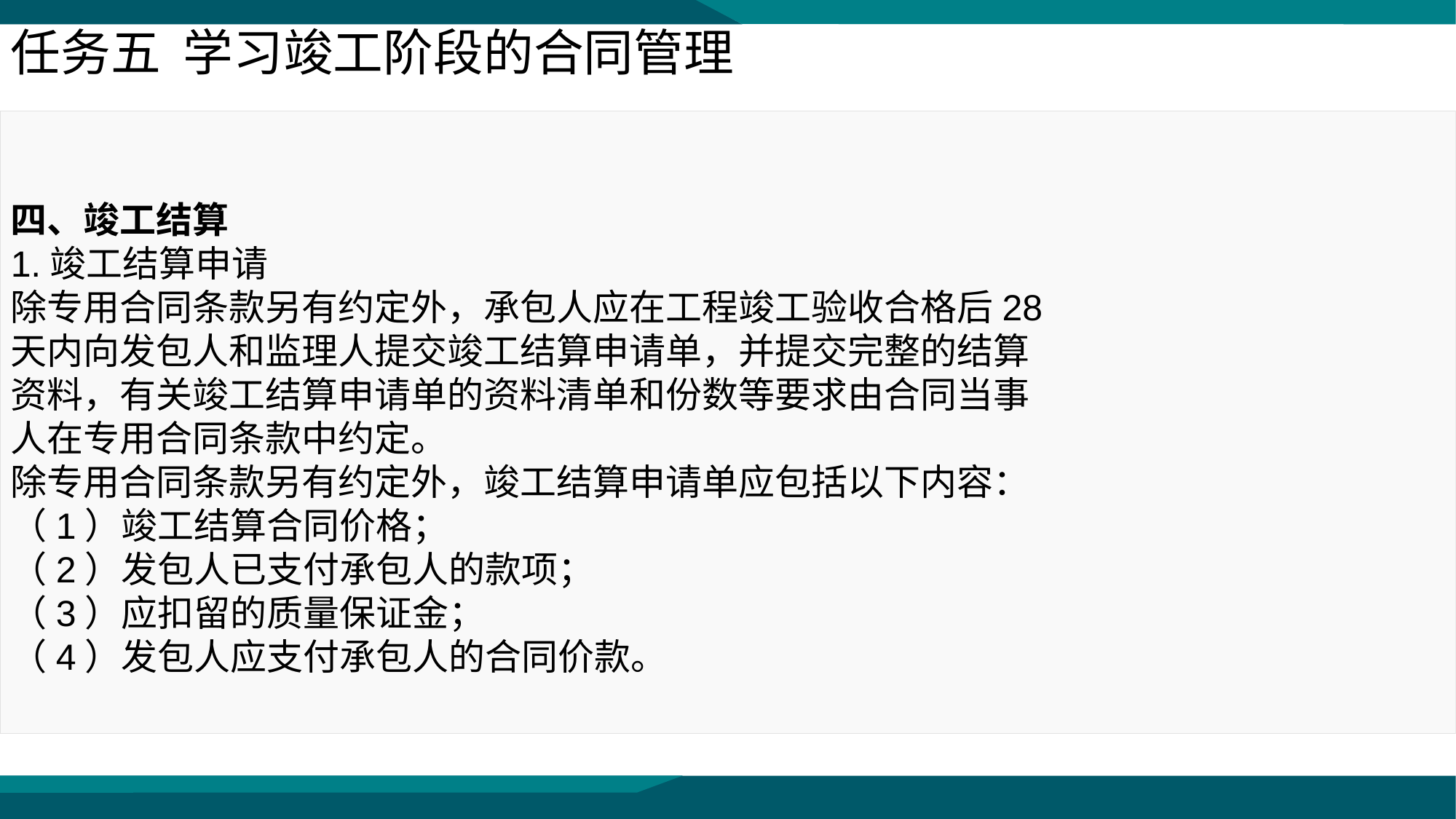

任务五  学习竣工阶段的合同管理
四、竣工结算
1.竣工结算申请
除专用合同条款另有约定外，承包人应在工程竣工验收合格后28天内向发包人和监理人提交竣工结算申请单，并提交完整的结算资料，有关竣工结算申请单的资料清单和份数等要求由合同当事人在专用合同条款中约定。
除专用合同条款另有约定外，竣工结算申请单应包括以下内容：
（1）竣工结算合同价格；
（2）发包人已支付承包人的款项；
（3）应扣留的质量保证金；
（4）发包人应支付承包人的合同价款。